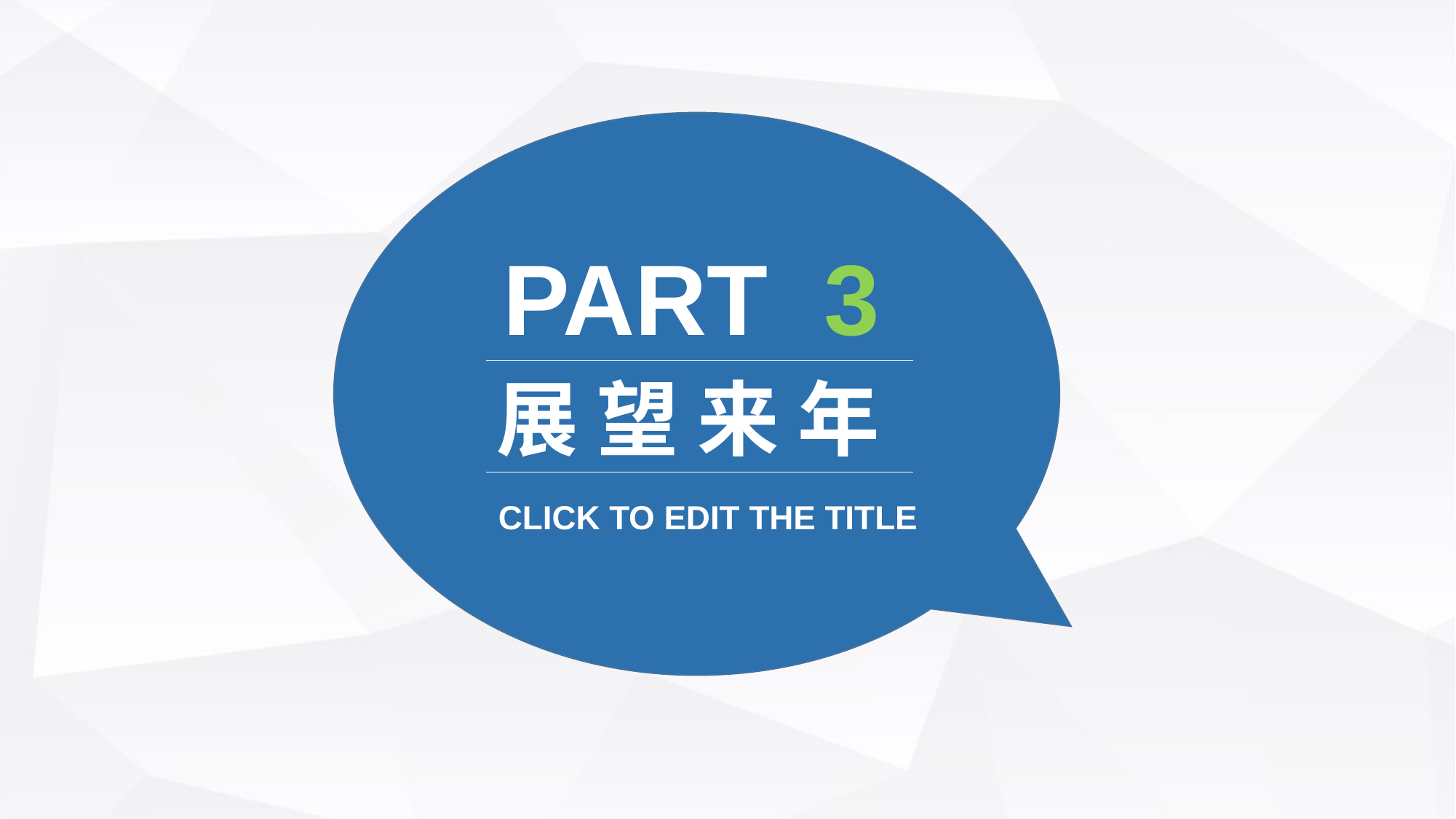

PART  3
展 望 来 年
CLICK TO EDIT THE TITLE